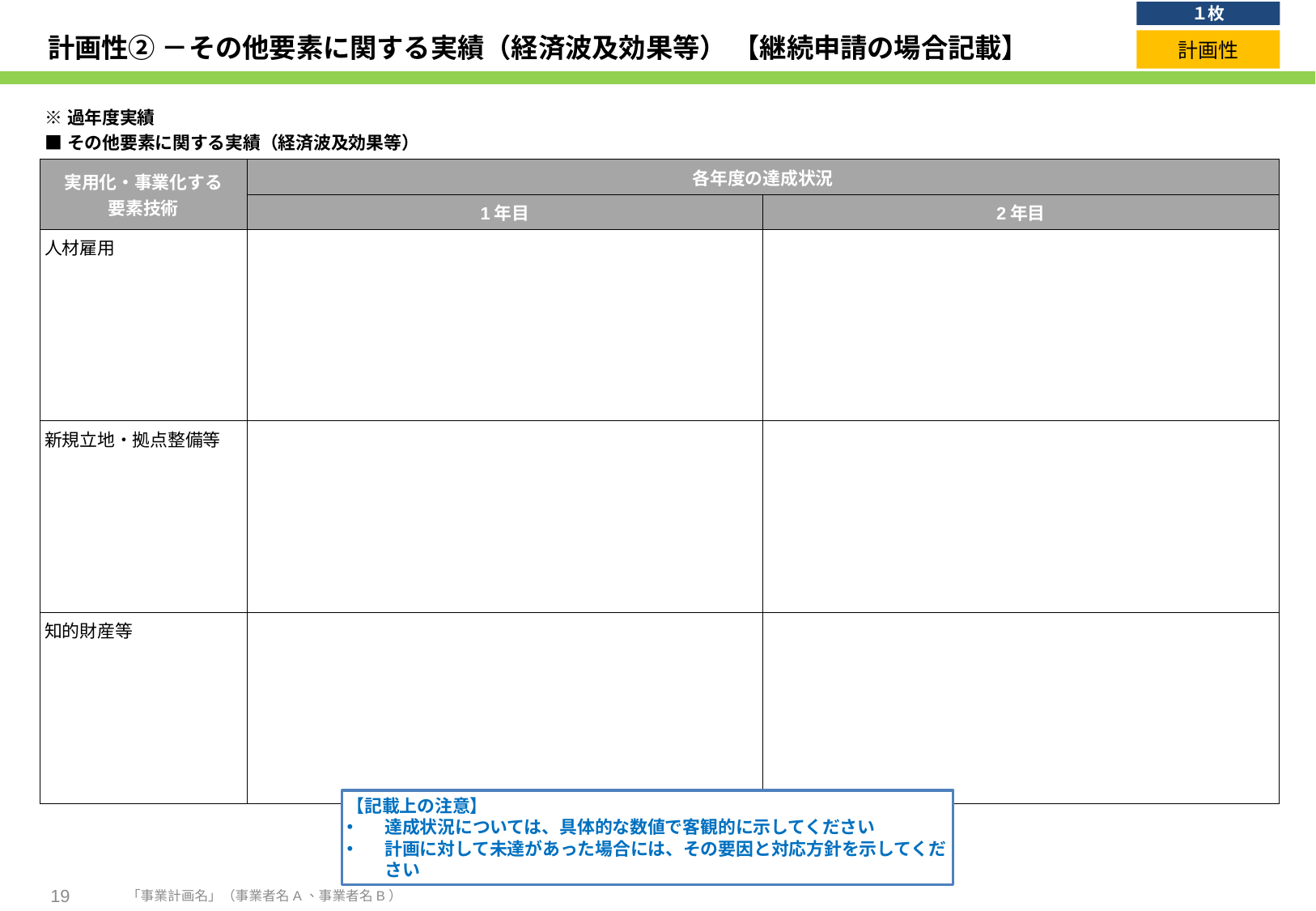

１枚
# 計画性② －その他要素に関する実績（経済波及効果等） 【継続申請の場合記載】
計画性
| ※過年度実績 ■その他要素に関する実績（経済波及効果等） |  |  |
| --- | --- | --- |
| 実用化・事業化する 要素技術 | 各年度の達成状況 |  |
|  | 1年目 | 2年目 |
| 人材雇用 |  |  |
| 新規立地・拠点整備等 |  |  |
| 知的財産等 |  |  |
【記載上の注意】
達成状況については、具体的な数値で客観的に示してください
計画に対して未達があった場合には、その要因と対応方針を示してください
19
「事業計画名」（事業者名A、事業者名B）